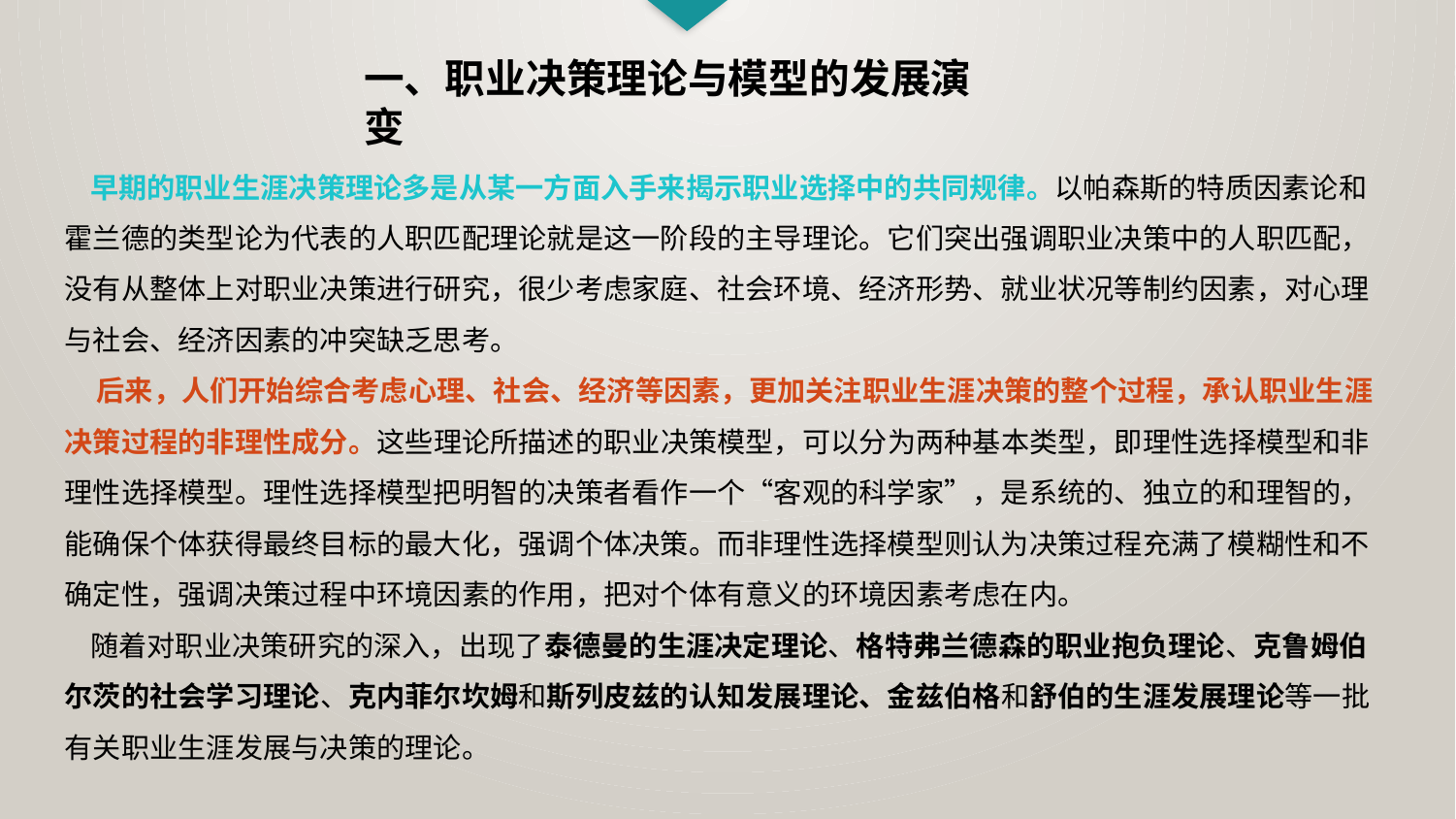

一、职业决策理论与模型的发展演变
   早期的职业生涯决策理论多是从某一方面入手来揭示职业选择中的共同规律。以帕森斯的特质因素论和霍兰德的类型论为代表的人职匹配理论就是这一阶段的主导理论。它们突出强调职业决策中的人职匹配，没有从整体上对职业决策进行研究，很少考虑家庭、社会环境、经济形势、就业状况等制约因素，对心理与社会、经济因素的冲突缺乏思考。
    后来，人们开始综合考虑心理、社会、经济等因素，更加关注职业生涯决策的整个过程，承认职业生涯决策过程的非理性成分。这些理论所描述的职业决策模型，可以分为两种基本类型，即理性选择模型和非理性选择模型。理性选择模型把明智的决策者看作一个“客观的科学家”，是系统的、独立的和理智的，能确保个体获得最终目标的最大化，强调个体决策。而非理性选择模型则认为决策过程充满了模糊性和不确定性，强调决策过程中环境因素的作用，把对个体有意义的环境因素考虑在内。
   随着对职业决策研究的深入，出现了泰德曼的生涯决定理论、格特弗兰德森的职业抱负理论、克鲁姆伯尔茨的社会学习理论、克内菲尔坎姆和斯列皮兹的认知发展理论、金兹伯格和舒伯的生涯发展理论等一批有关职业生涯发展与决策的理论。
18